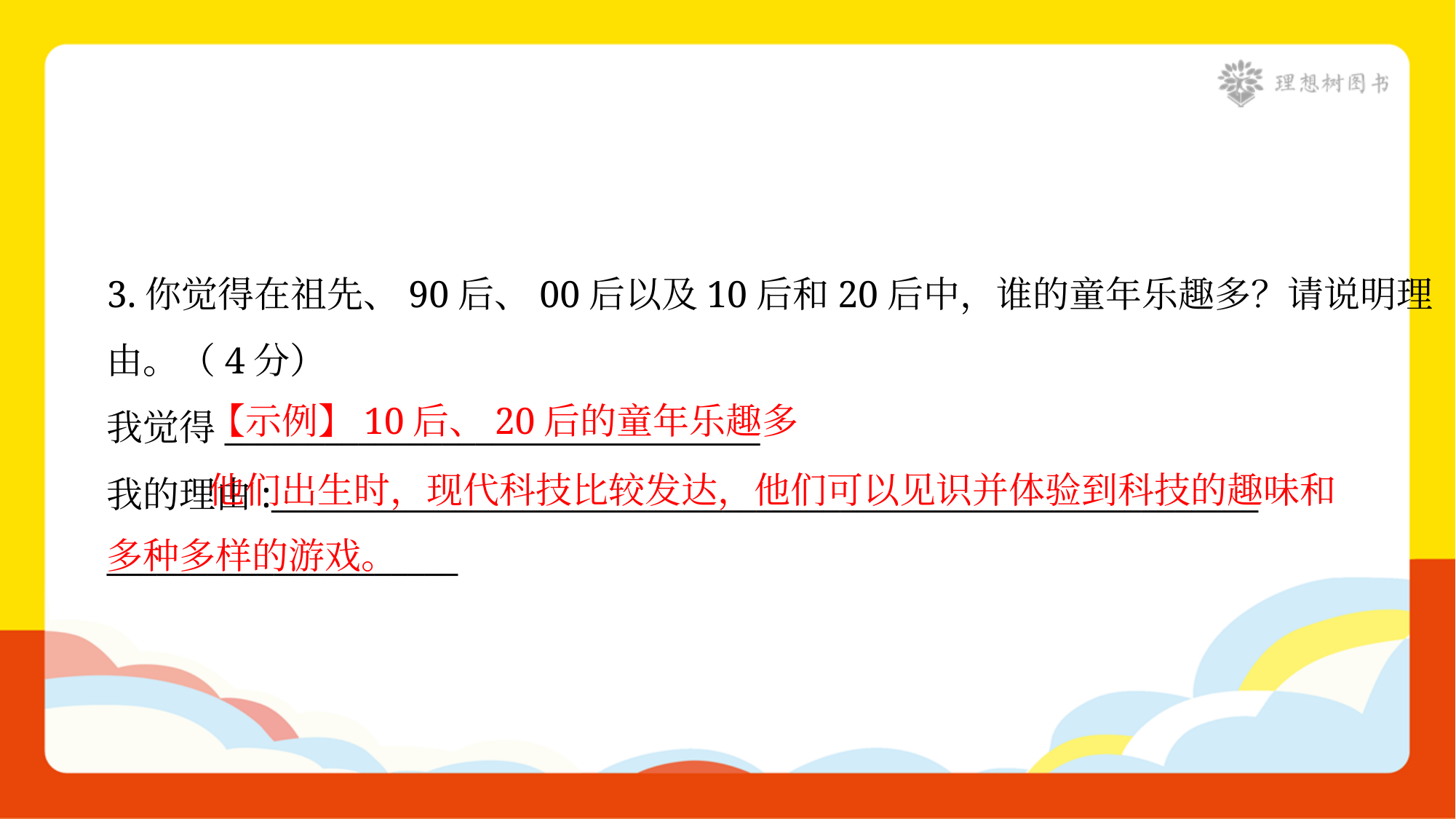

3.你觉得在祖先、90后、00后以及10后和20后中，谁的童年乐趣多？请说明理
由。（4分）
我觉得________________________________
我的理由:___________________________________________________________
_____________________
【示例】10后、20后的童年乐趣多
          他们出生时，现代科技比较发达，他们可以见识并体验到科技的趣味和多种多样的游戏。